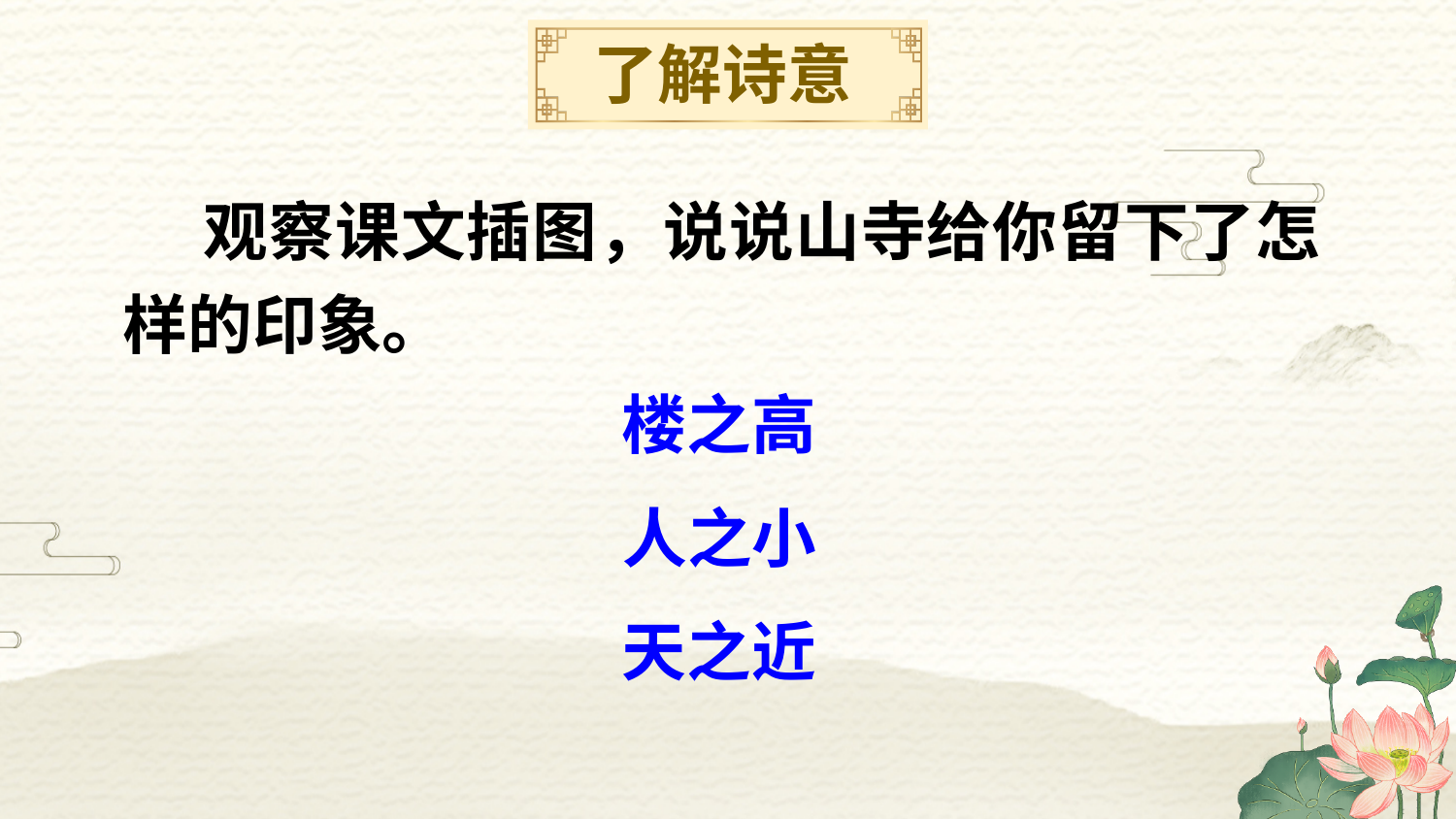

了解诗意
    观察课文插图，说说山寺给你留下了怎样的印象。
楼之高
人之小
天之近